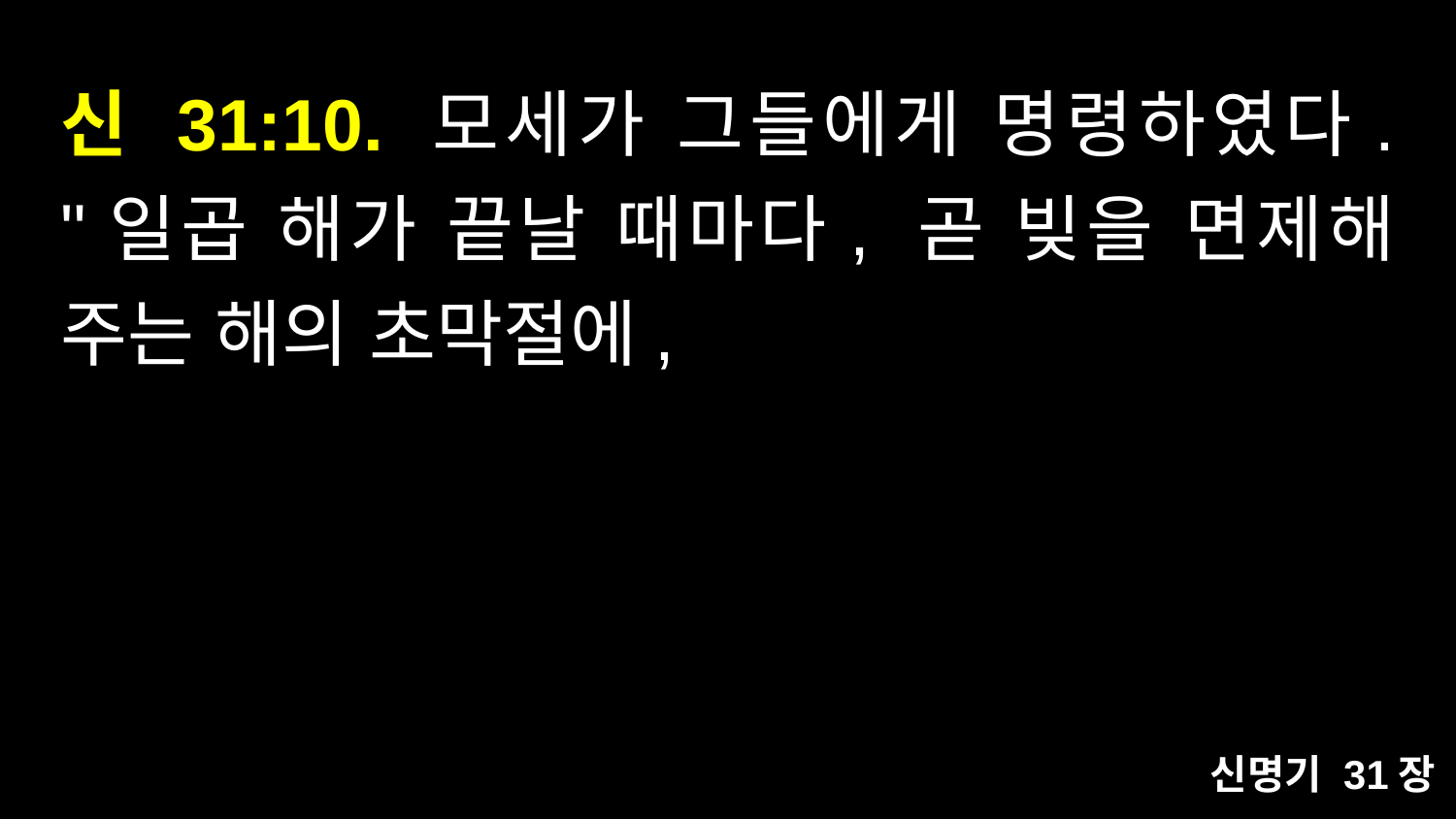

# 신 31:10. 모세가 그들에게 명령하였다. "일곱 해가 끝날 때마다, 곧 빚을 면제해 주는 해의 초막절에,
신명기 31장